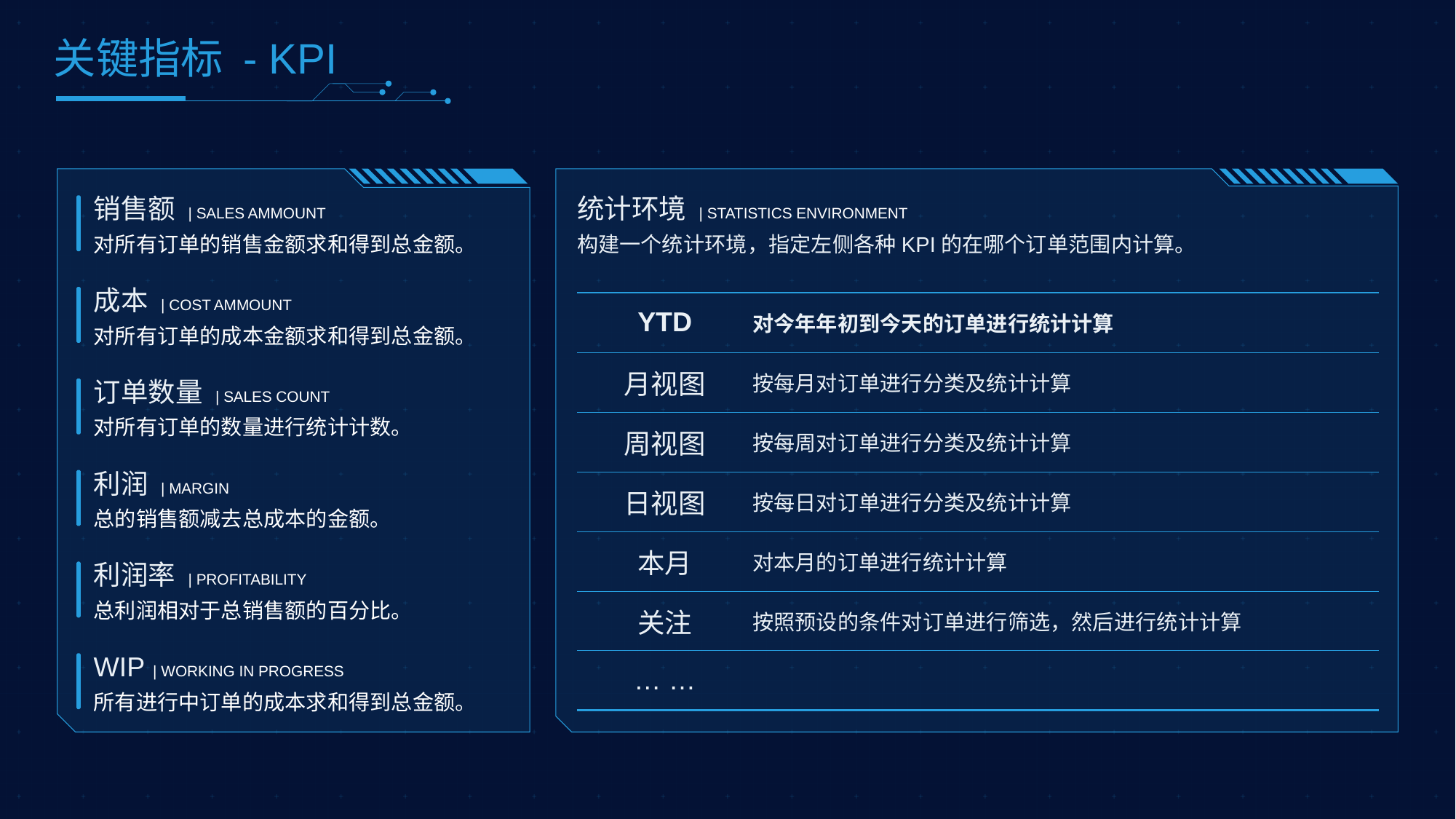

关键指标 - KPI

销售额 | SALES AMMOUNT

对所有订单的销售金额求和得到总金额。
统计环境 | STATISTICS ENVIRONMENT
构建一个统计环境，指定左侧各种KPI的在哪个订单范围内计算。
成本 | COST AMMOUNT

对所有订单的成本金额求和得到总金额。
| YTD | 对今年年初到今天的订单进行统计计算 |  |
| --- | --- | --- |
| 月视图 | 按每月对订单进行分类及统计计算 |  |
| 周视图 | 按每周对订单进行分类及统计计算 |  |
| 日视图 | 按每日对订单进行分类及统计计算 |  |
| 本月 | 对本月的订单进行统计计算 |  |
| 关注 | 按照预设的条件对订单进行筛选，然后进行统计计算 |  |
| … … |  |  |
订单数量 | SALES COUNT

对所有订单的数量进行统计计数。
利润 | MARGIN

总的销售额减去总成本的金额。
利润率 | PROFITABILITY

总利润相对于总销售额的百分比。
WIP | WORKING IN PROGRESS

所有进行中订单的成本求和得到总金额。